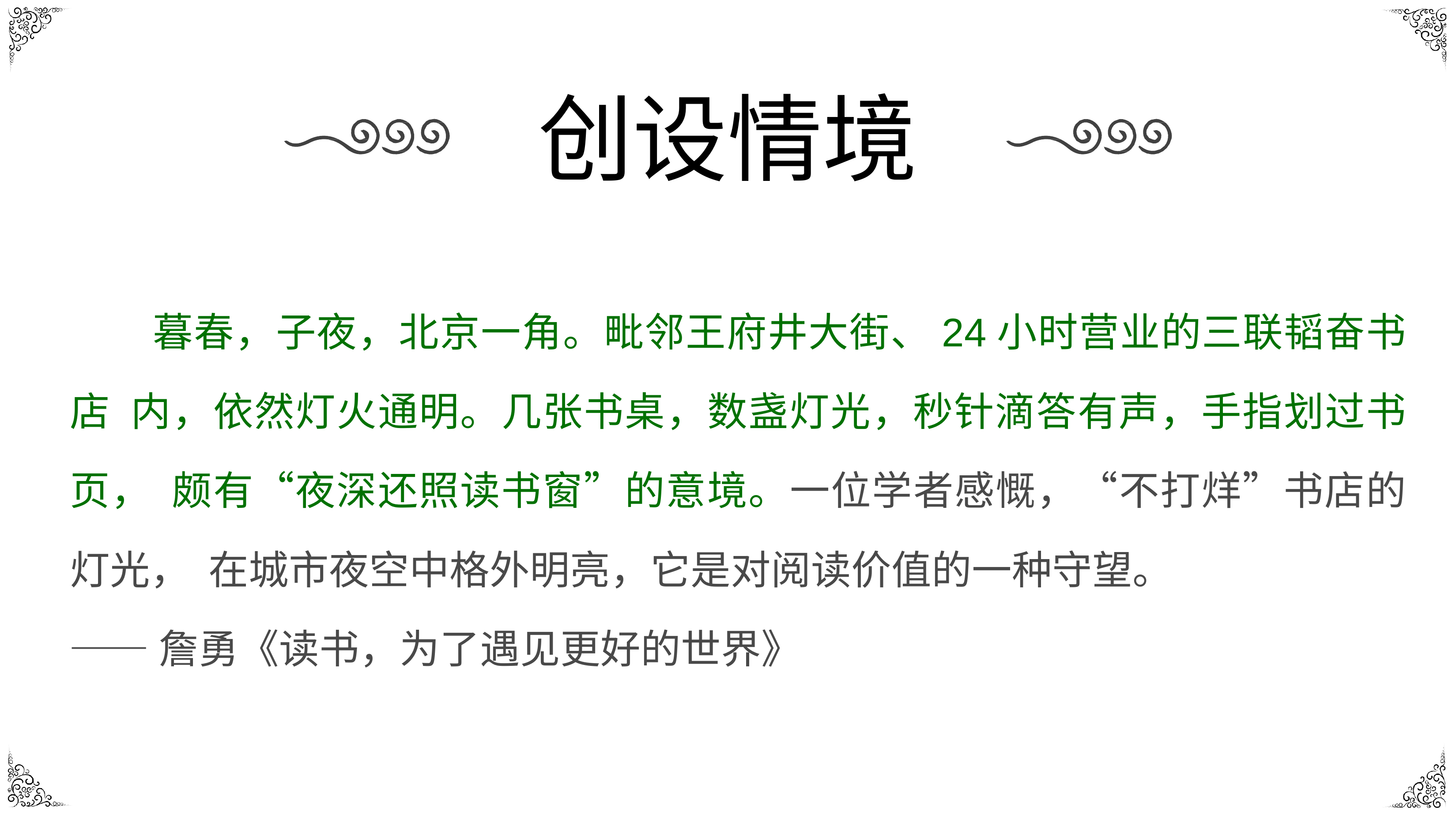

# 创设情境

暮春，子夜，北京一角。毗邻王府井大街、24小时营业的三联韬奋书店  内，依然灯火通明。几张书桌，数盏灯光，秒针滴答有声，手指划过书页，  颇有“夜深还照读书窗”的意境。一位学者感慨，“不打烊”书店的灯光，  在城市夜空中格外明亮，它是对阅读价值的一种守望。
——詹勇《读书，为了遇见更好的世界》